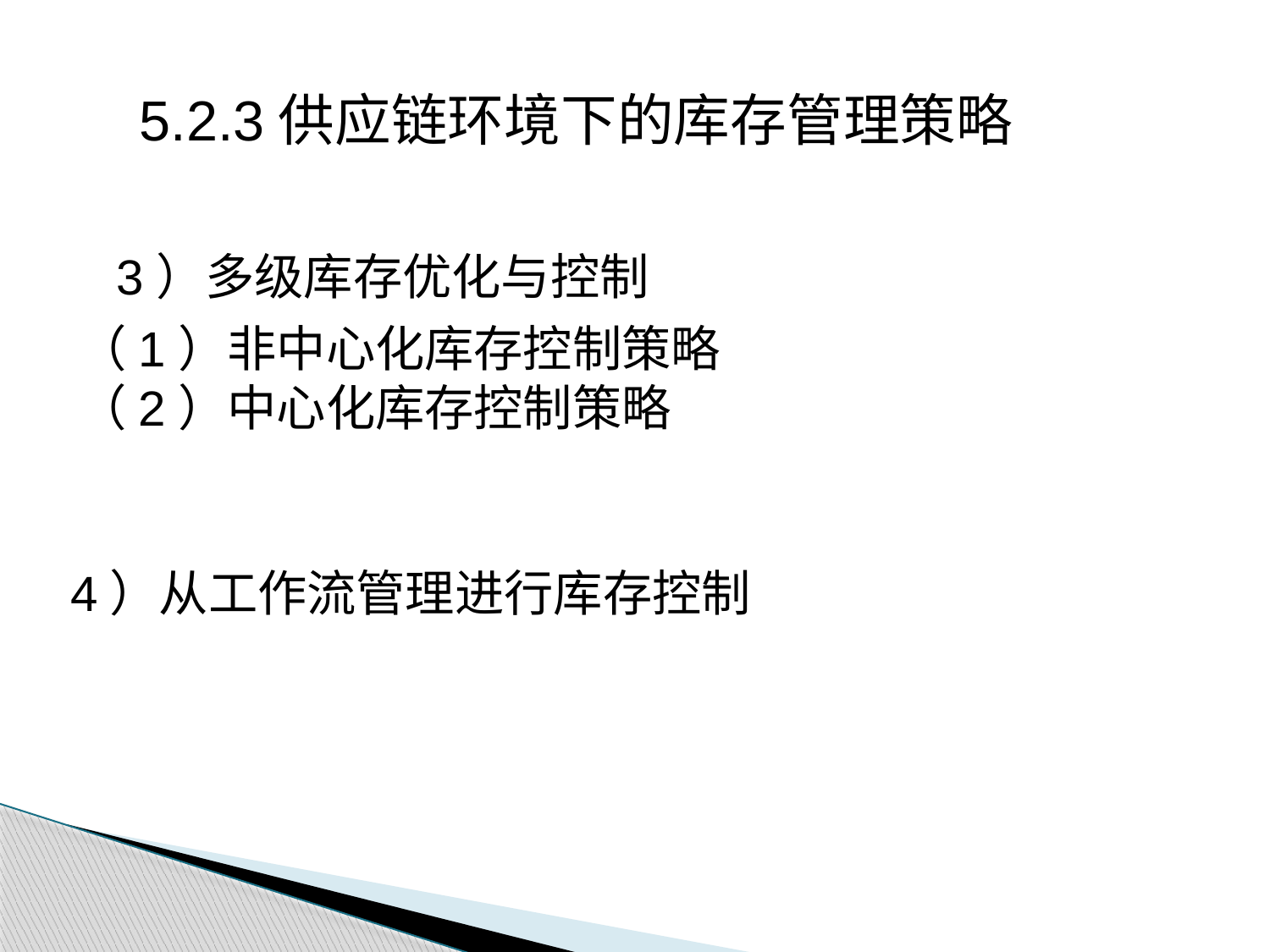

5.2.3供应链环境下的库存管理策略
3）多级库存优化与控制
（1）非中心化库存控制策略
（2）中心化库存控制策略
4）从工作流管理进行库存控制